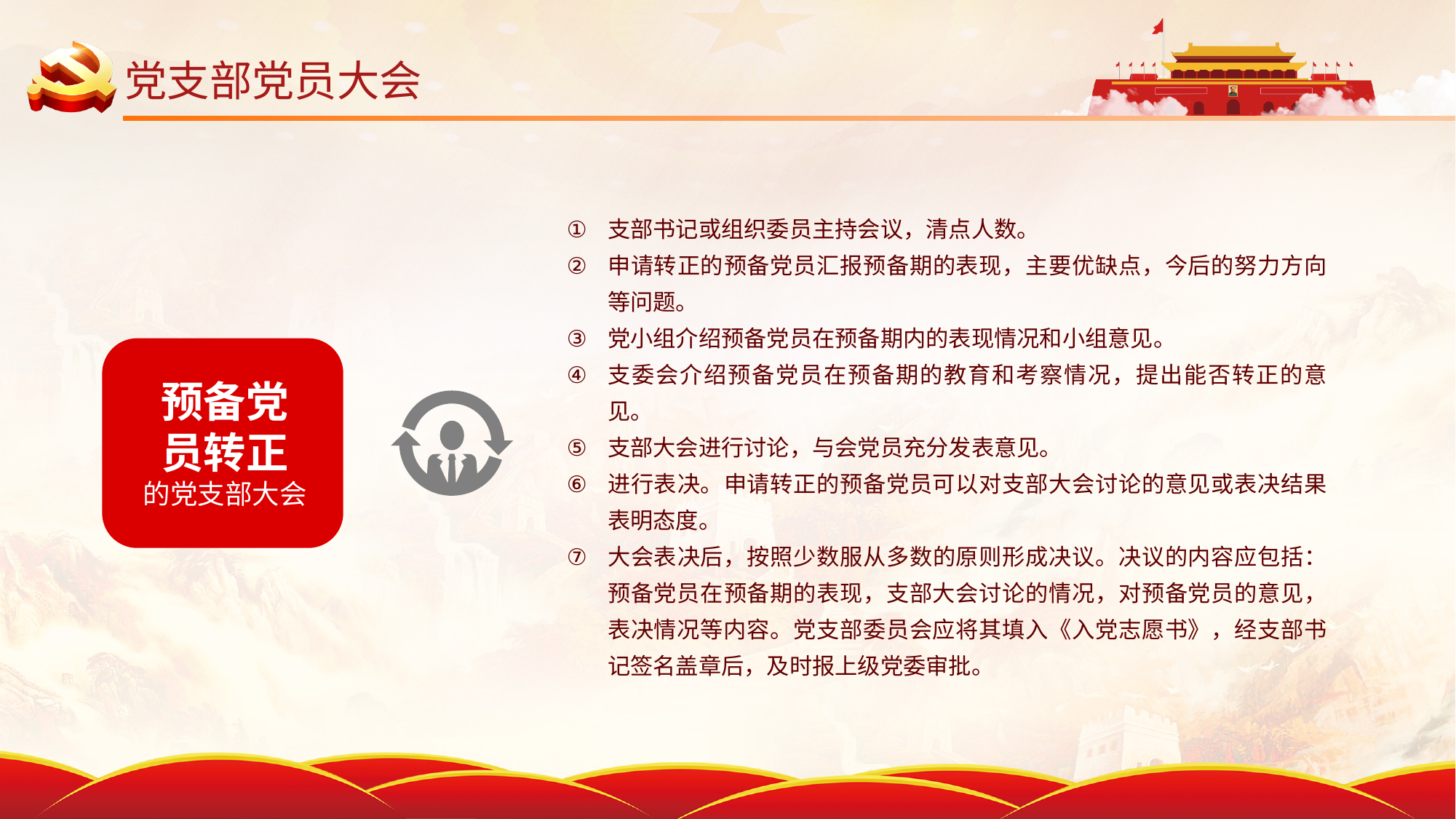

# 党支部党员大会
支部书记或组织委员主持会议，清点人数。
申请转正的预备党员汇报预备期的表现，主要优缺点，今后的努力方向等问题。
党小组介绍预备党员在预备期内的表现情况和小组意见。
支委会介绍预备党员在预备期的教育和考察情况，提出能否转正的意见。
支部大会进行讨论，与会党员充分发表意见。
进行表决。申请转正的预备党员可以对支部大会讨论的意见或表决结果表明态度。
大会表决后，按照少数服从多数的原则形成决议。决议的内容应包括：预备党员在预备期的表现，支部大会讨论的情况，对预备党员的意见，表决情况等内容。党支部委员会应将其填入《入党志愿书》，经支部书记签名盖章后，及时报上级党委审批。

预备党
员转正
的党支部大会